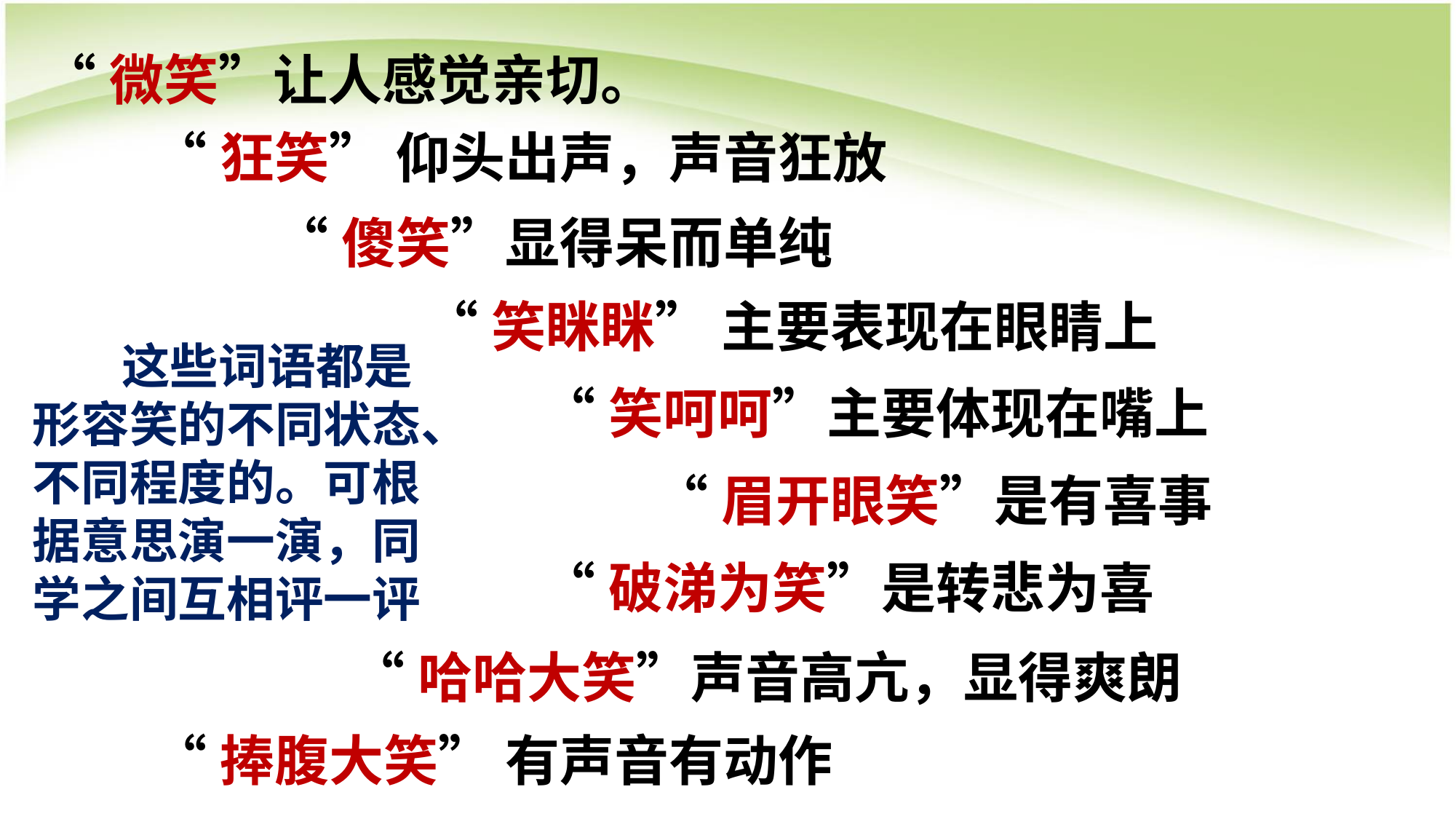

“微笑”让人感觉亲切。
“狂笑” 仰头出声，声音狂放
“傻笑”显得呆而单纯
“笑眯眯” 主要表现在眼睛上
       这些词语都是形容笑的不同状态、不同程度的。可根据意思演一演，同学之间互相评一评
“笑呵呵”主要体现在嘴上
“眉开眼笑”是有喜事
“破涕为笑”是转悲为喜
“哈哈大笑”声音高亢，显得爽朗
“捧腹大笑” 有声音有动作